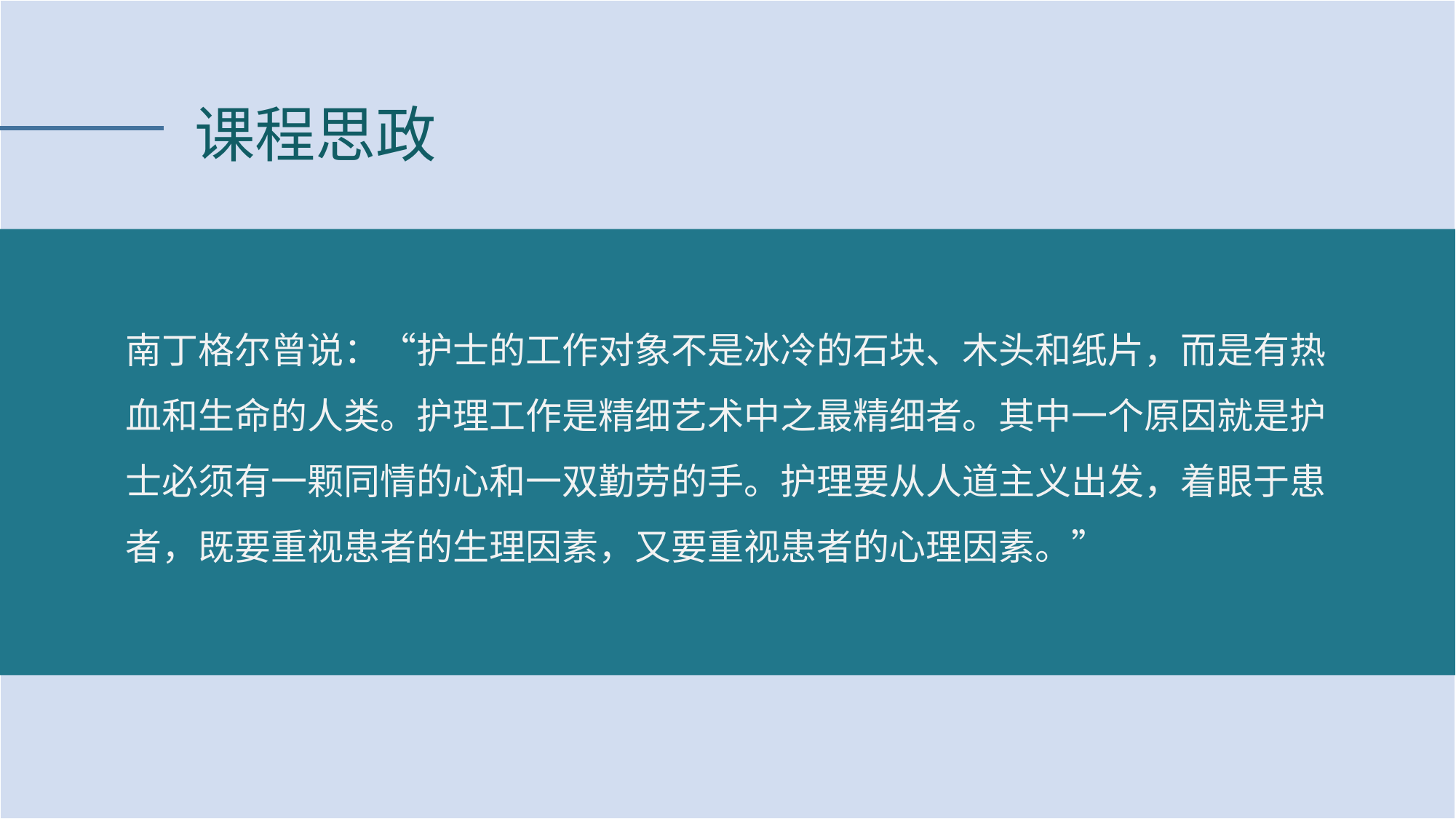

课程思政

南丁格尔曾说：“护士的工作对象不是冰冷的石块、木头和纸片，而是有热
血和生命的人类。护理工作是精细艺术中之最精细者。其中一个原因就是护士必须有一颗同情的心和一双勤劳的手。护理要从人道主义出发，着眼于患者，既要重视患者的生理因素，又要重视患者的心理因素。”